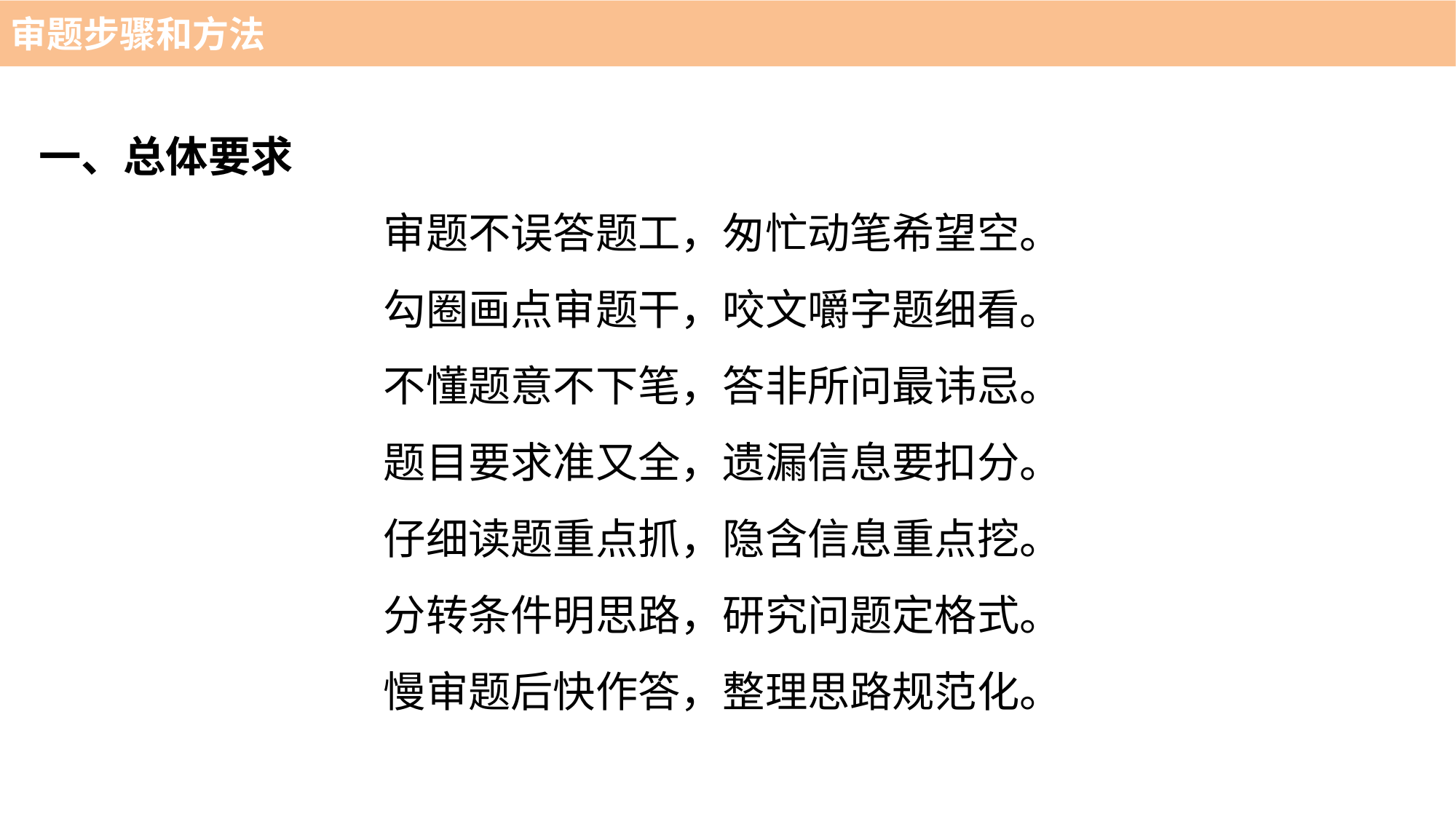

审题步骤和方法
一、总体要求
审题不误答题工，匆忙动笔希望空。
勾圈画点审题干，咬文嚼字题细看。
不懂题意不下笔，答非所问最讳忌。
题目要求准又全，遗漏信息要扣分。
仔细读题重点抓，隐含信息重点挖。
分转条件明思路，研究问题定格式。
慢审题后快作答，整理思路规范化。